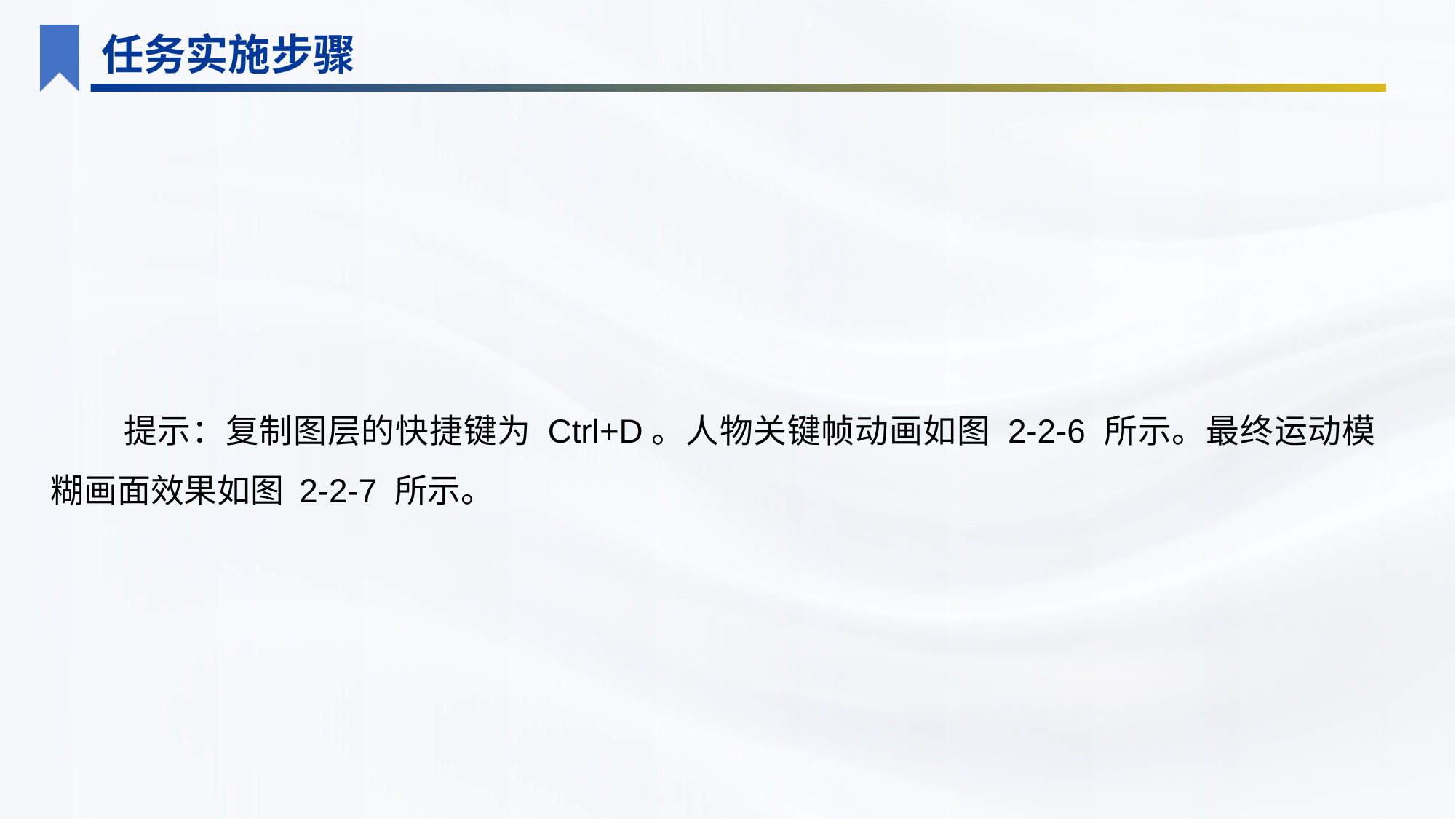

任务实施步骤
提示：复制图层的快捷键为 Ctrl+D。人物关键帧动画如图 2-2-6 所示。最终运动模糊画面效果如图 2-2-7 所示。